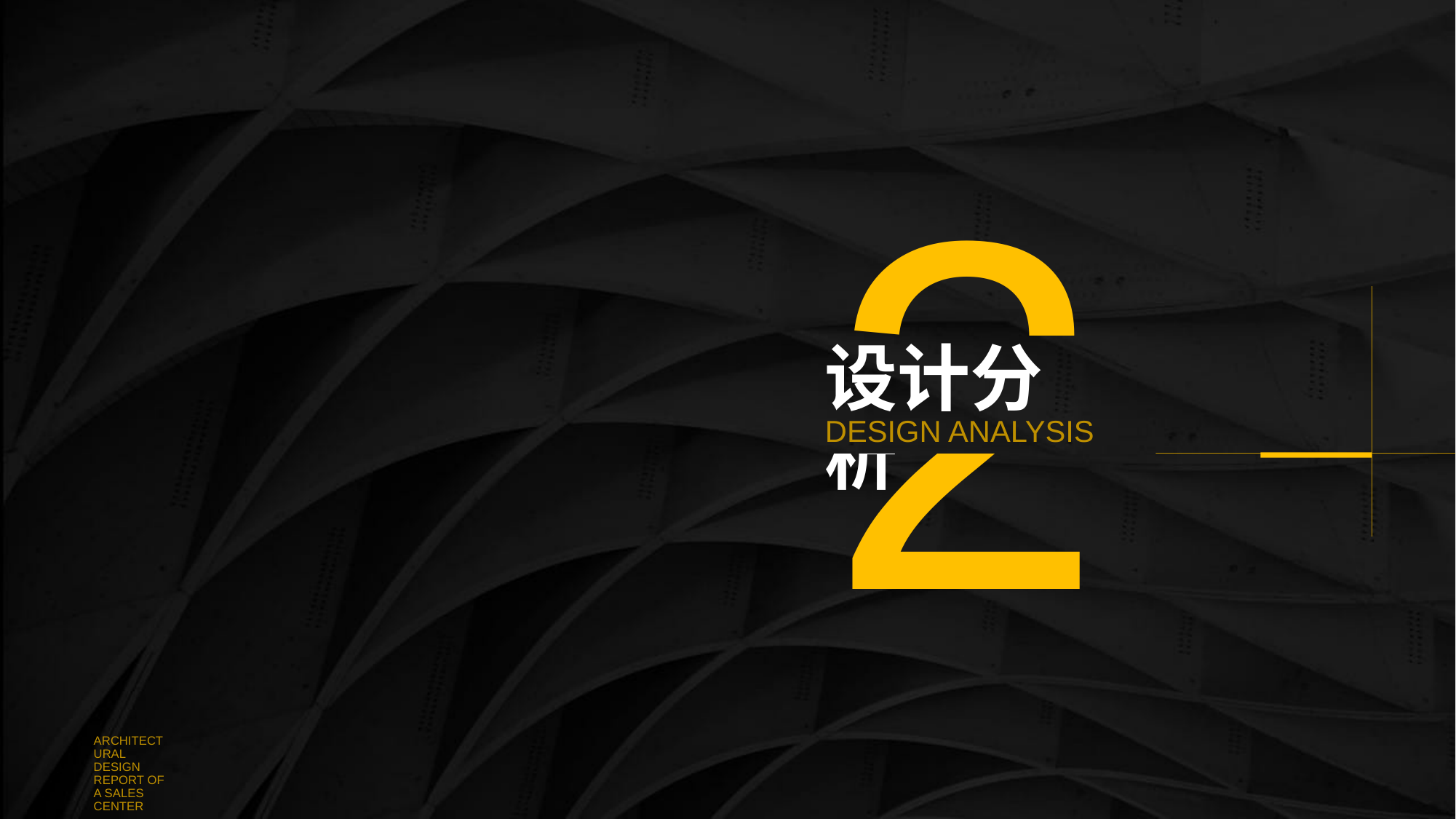

2
设计分析
DESIGN ANALYSIS
ARCHITECTURAL DESIGN REPORT OF A SALES CENTER